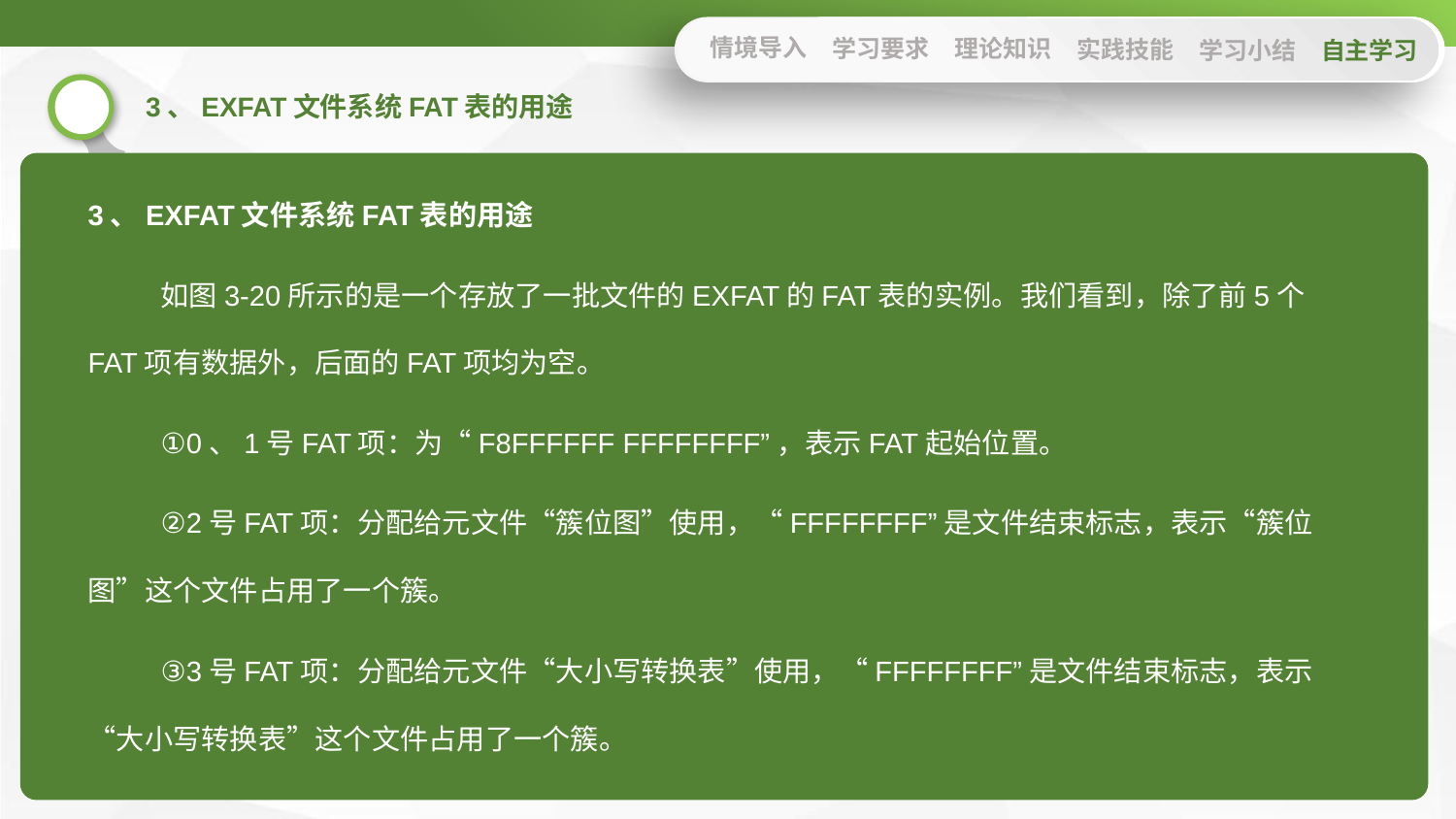

情境导入
学习要求
理论知识
实践技能
学习小结
自主学习
3、EXFAT文件系统FAT表的用途
3、EXFAT文件系统FAT表的用途
如图3-20所示的是一个存放了一批文件的EXFAT的FAT表的实例。我们看到，除了前5个FAT项有数据外，后面的FAT项均为空。
①0、1号FAT项：为“F8FFFFFF FFFFFFFF”，表示FAT起始位置。
②2号FAT项：分配给元文件“簇位图”使用，“FFFFFFFF”是文件结束标志，表示“簇位图”这个文件占用了一个簇。
③3号FAT项：分配给元文件“大小写转换表”使用，“FFFFFFFF”是文件结束标志，表示“大小写转换表”这个文件占用了一个簇。